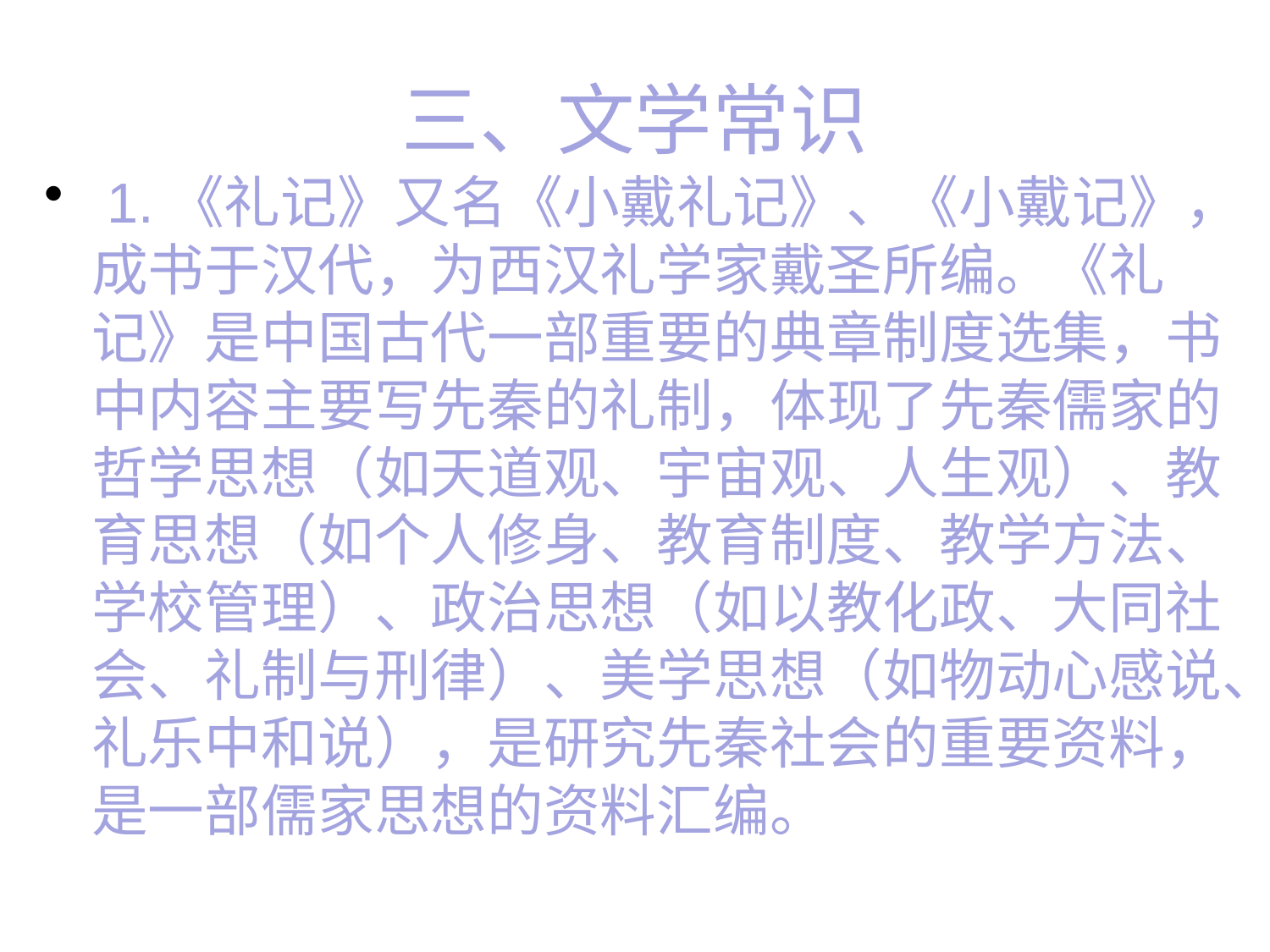

# 三、文学常识
 1.《礼记》又名《小戴礼记》、《小戴记》，成书于汉代，为西汉礼学家戴圣所编。《礼记》是中国古代一部重要的典章制度选集，书中内容主要写先秦的礼制，体现了先秦儒家的哲学思想（如天道观、宇宙观、人生观）、教育思想（如个人修身、教育制度、教学方法、学校管理）、政治思想（如以教化政、大同社会、礼制与刑律）、美学思想（如物动心感说、礼乐中和说），是研究先秦社会的重要资料，是一部儒家思想的资料汇编。